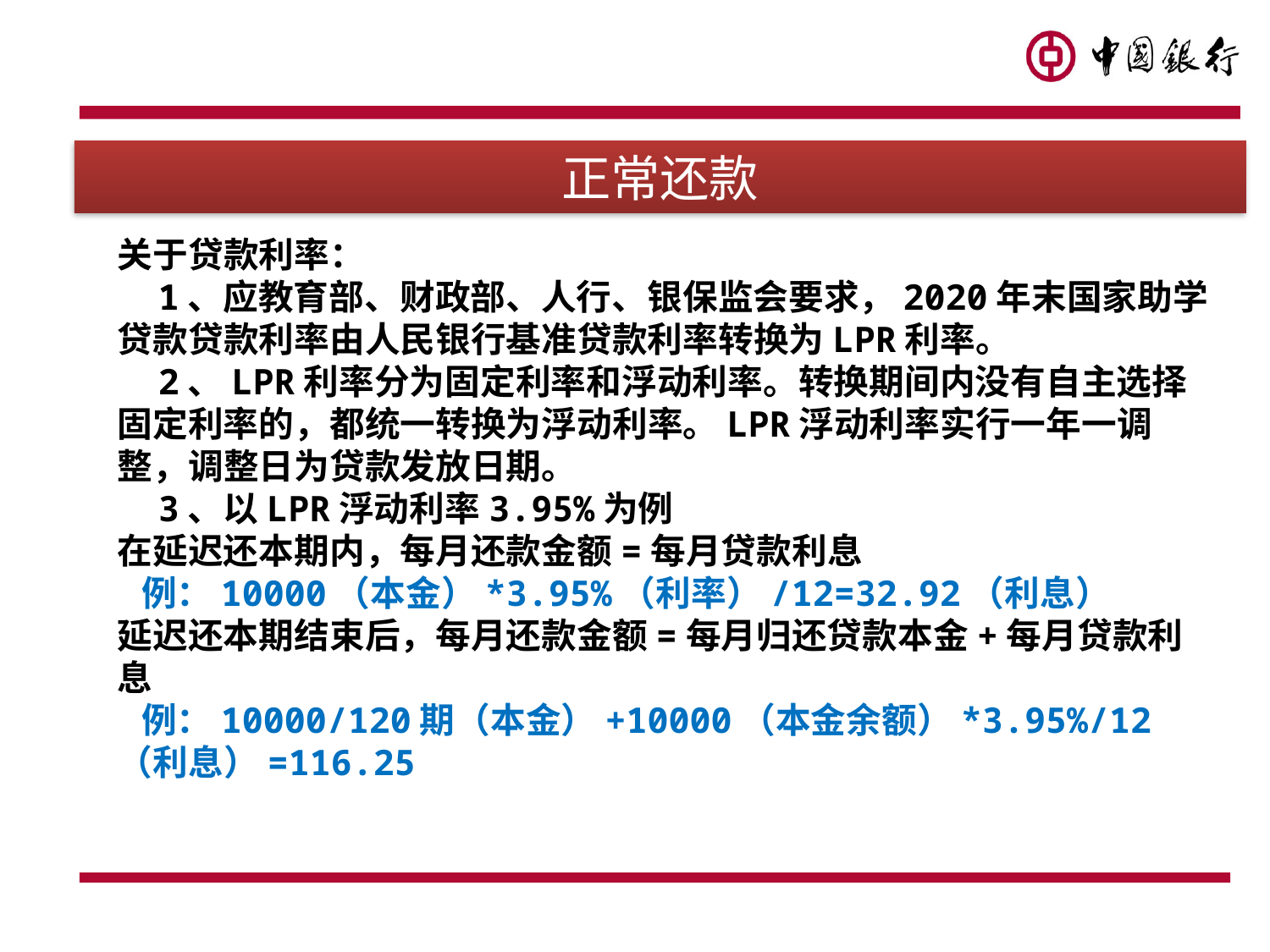

正常还款
# 关于贷款利率： 1、应教育部、财政部、人行、银保监会要求，2020年末国家助学贷款贷款利率由人民银行基准贷款利率转换为LPR利率。 2、LPR利率分为固定利率和浮动利率。转换期间内没有自主选择固定利率的，都统一转换为浮动利率。LPR浮动利率实行一年一调整，调整日为贷款发放日期。 3、以LPR浮动利率3.95%为例 在延迟还本期内，每月还款金额=每月贷款利息 例：10000（本金）*3.95%（利率）/12=32.92（利息） 延迟还本期结束后，每月还款金额=每月归还贷款本金+每月贷款利息 例：10000/120期（本金）+10000（本金余额）*3.95%/12（利息）=116.25